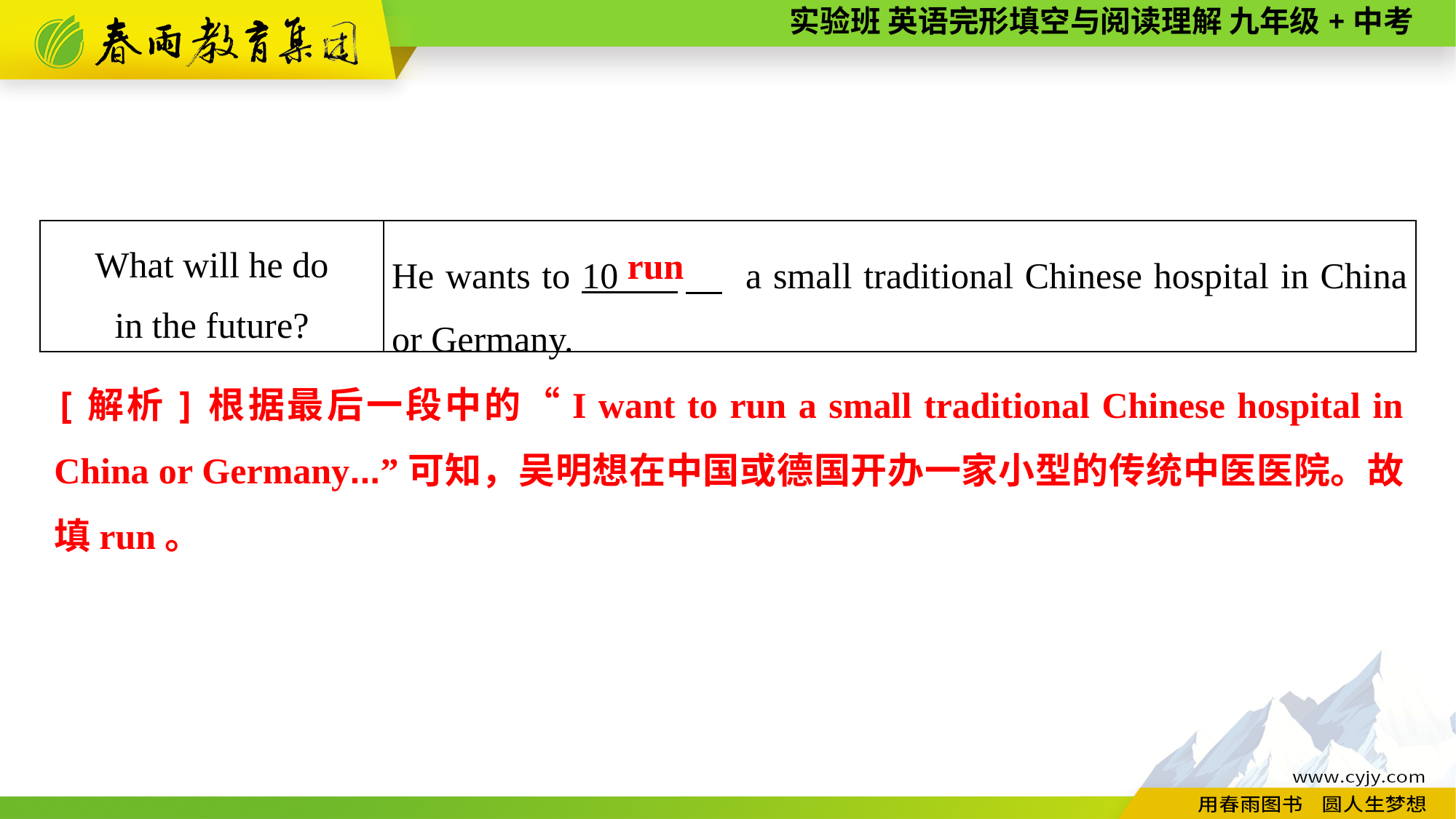

| What will he do in the future? | He wants to 10 　 a small traditional Chinese hospital in China or Germany. |
| --- | --- |
run
[解析]根据最后一段中的“I want to run a small traditional Chinese hospital in China or Germany...”可知，吴明想在中国或德国开办一家小型的传统中医医院。故填run。